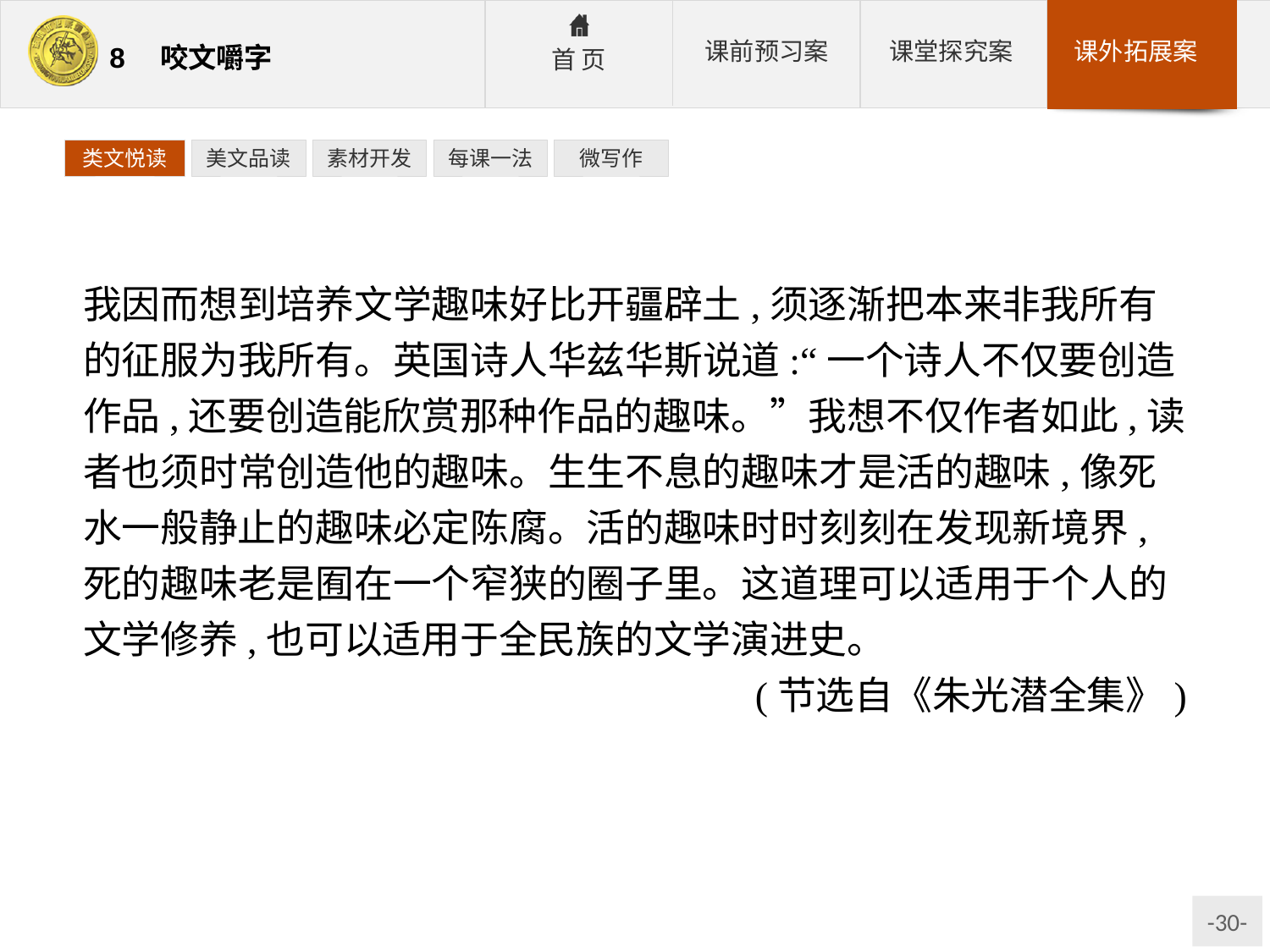

类文悦读
美文品读
素材开发
每课一法
微写作
我因而想到培养文学趣味好比开疆辟土,须逐渐把本来非我所有的征服为我所有。英国诗人华兹华斯说道:“一个诗人不仅要创造作品,还要创造能欣赏那种作品的趣味。”我想不仅作者如此,读者也须时常创造他的趣味。生生不息的趣味才是活的趣味,像死水一般静止的趣味必定陈腐。活的趣味时时刻刻在发现新境界,死的趣味老是囿在一个窄狭的圈子里。这道理可以适用于个人的文学修养,也可以适用于全民族的文学演进史。
(节选自《朱光潜全集》)